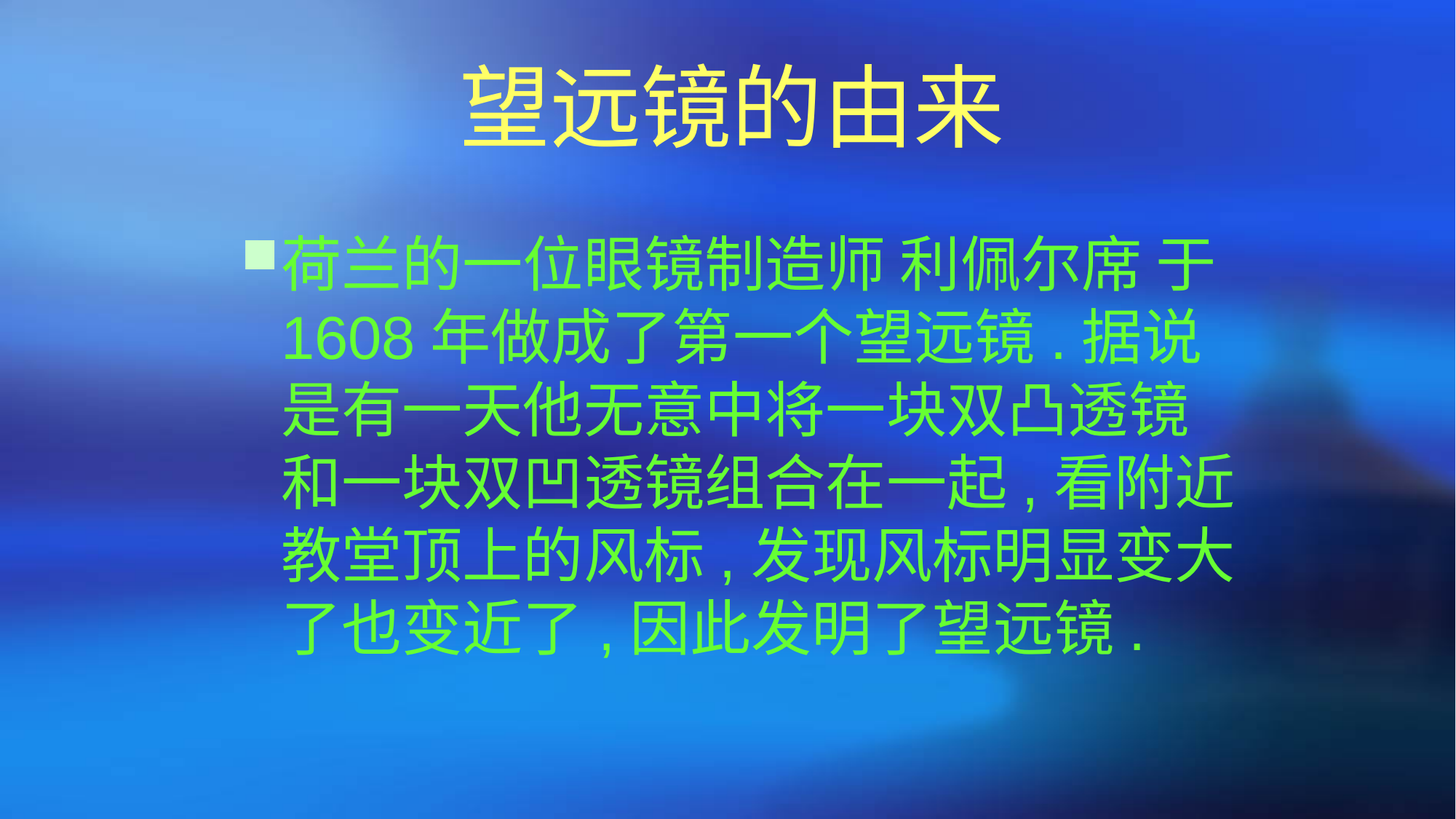

# 望远镜的由来
荷兰的一位眼镜制造师 利佩尔席 于1608年做成了第一个望远镜.据说是有一天他无意中将一块双凸透镜和一块双凹透镜组合在一起,看附近教堂顶上的风标,发现风标明显变大了也变近了,因此发明了望远镜.